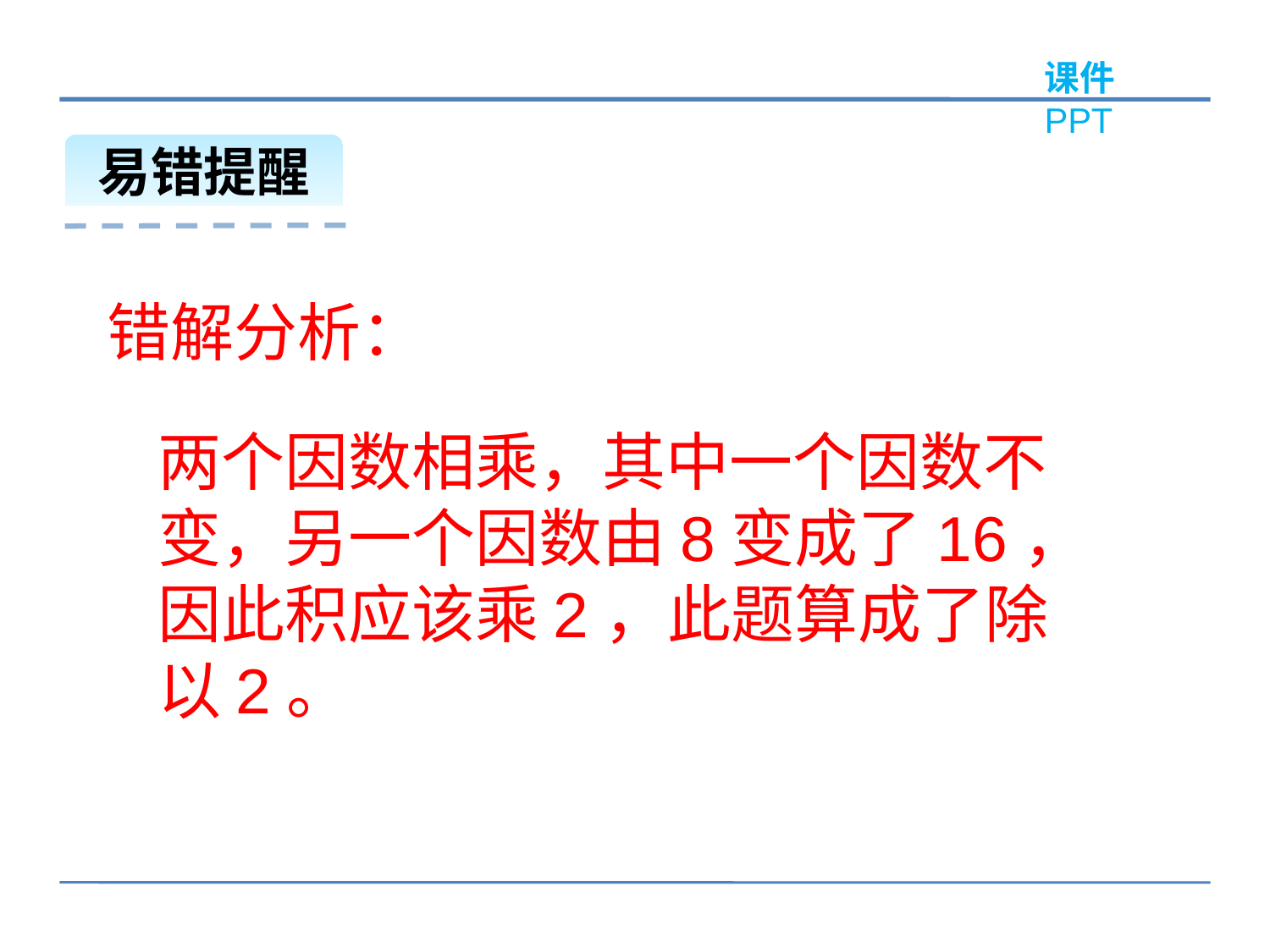

课件PPT
易错提醒

错解分析：
两个因数相乘，其中一个因数不变，另一个因数由8变成了16，因此积应该乘2，此题算成了除以2。